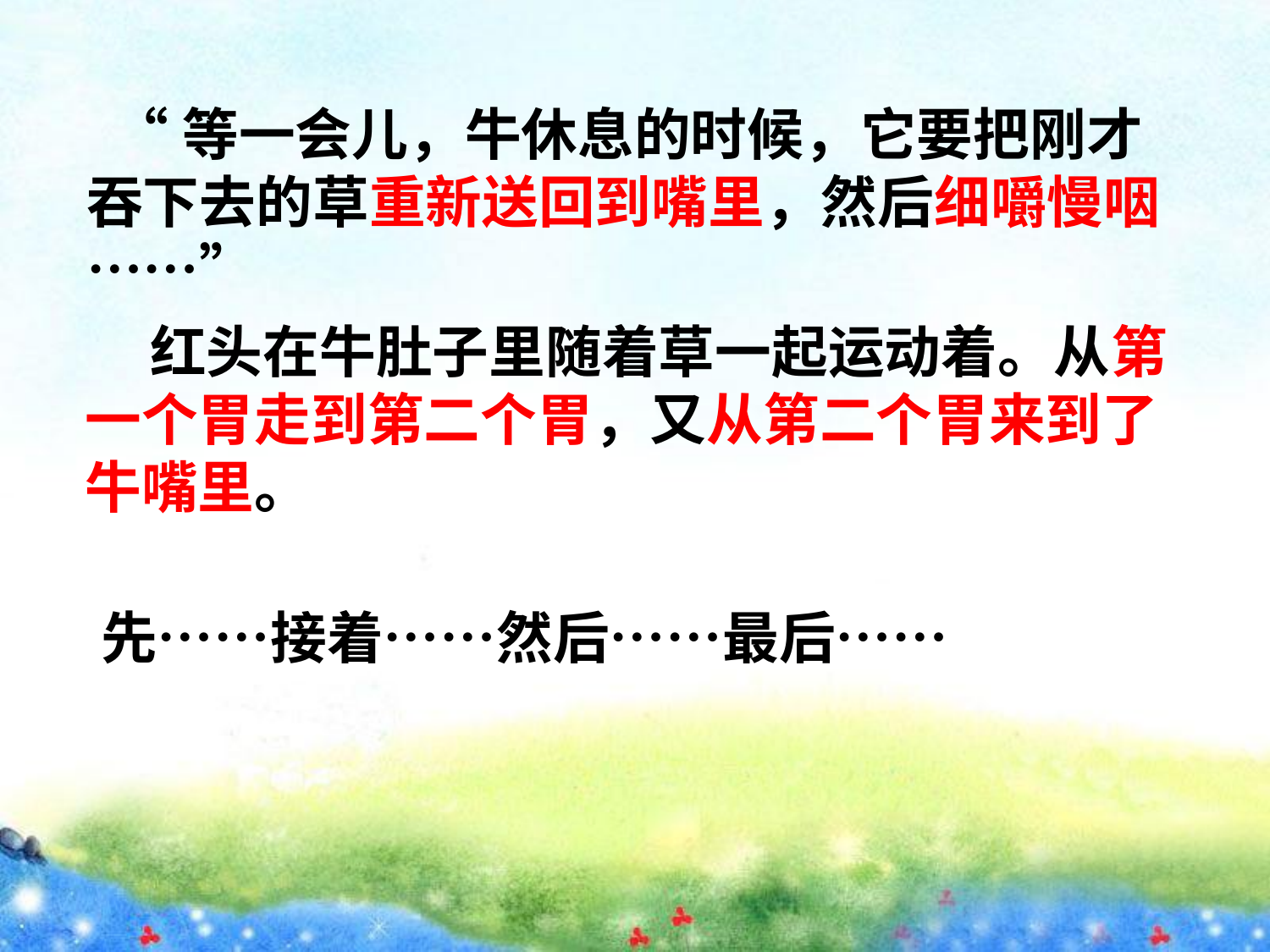

“等一会儿，牛休息的时候，它要把刚才吞下去的草重新送回到嘴里，然后细嚼慢咽……”
    红头在牛肚子里随着草一起运动着。从第一个胃走到第二个胃，又从第二个胃来到了牛嘴里。

先……接着……然后……最后……